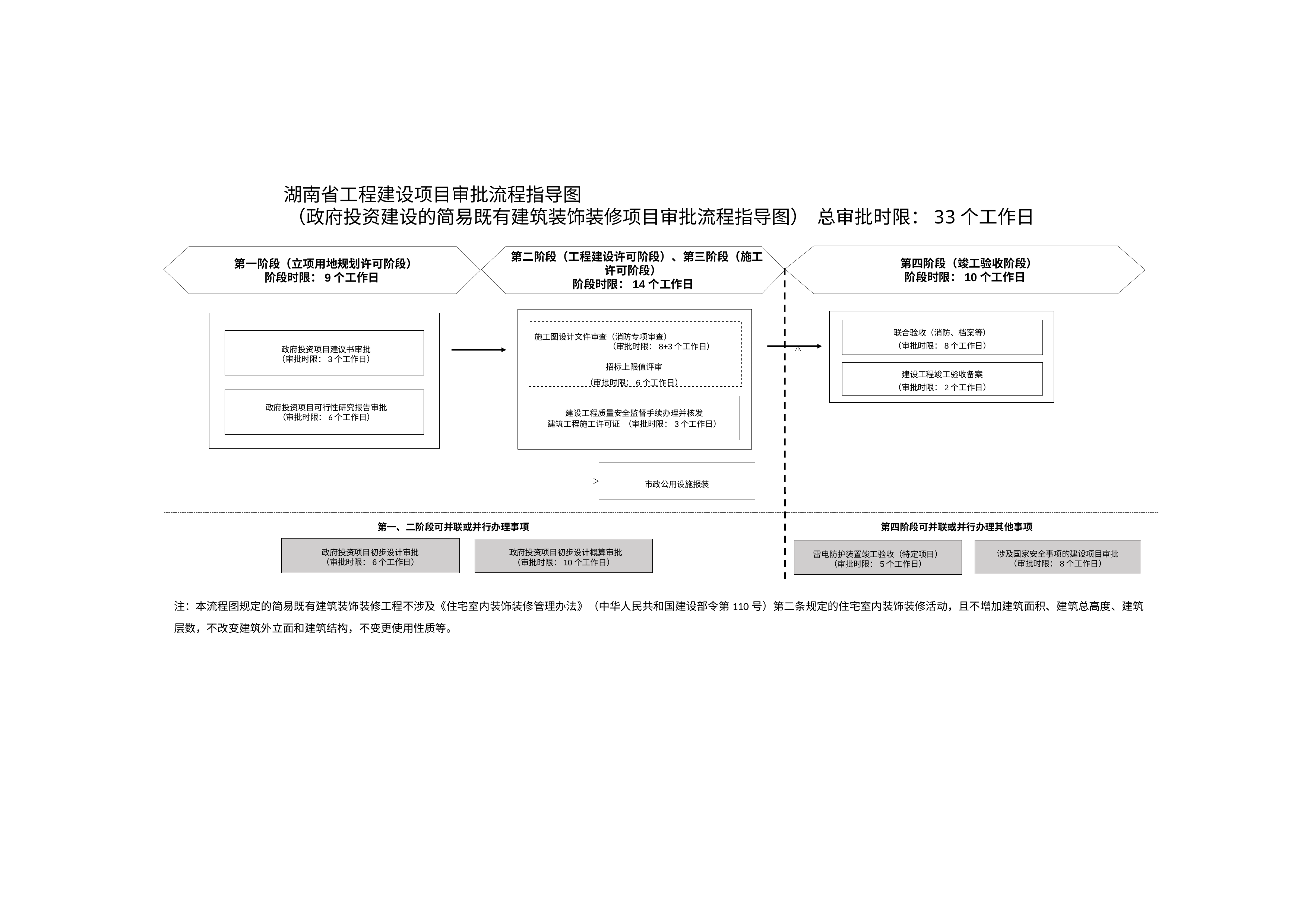

湖南省工程建设项目审批流程指导图
（政府投资建设的简易既有建筑装饰装修项目审批流程指导图）  总审批时限：33个工作日
  第四阶段（竣工验收阶段）
阶段时限：10个工作日
  第一阶段（立项用地规划许可阶段）
阶段时限：9个工作日
  第二阶段（工程建设许可阶段）、第三阶段（施工
许可阶段）
阶段时限：14个工作日

联合验收（消防、档案等）
（审批时限：8个工作日）

施工图设计文件审查（消防专项审查）                                                                   （审批时限：8+3个工作日）

政府投资项目建议书审批
（审批时限：3个工作日）
招标上限值评审
（审批时限：6个工作日）
建设工程竣工验收备案
（审批时限：2个工作日）
政府投资项目可行性研究报告审批
（审批时限：6个工作日）

建设工程质量安全监督手续办理并核发
建筑工程施工许可证  （审批时限：3个工作日）
市政公用设施报装
第四阶段可并联或并行办理其他事项
第一、二阶段可并联或并行办理事项
政府投资项目初步设计审批
（审批时限：6个工作日）
 政府投资项目初步设计概算审批
（审批时限：10个工作日）
雷电防护装置竣工验收（特定项目）
（审批时限：5个工作日）
涉及国家安全事项的建设项目审批
（审批时限：8个工作日）
注：本流程图规定的简易既有建筑装饰装修工程不涉及《住宅室内装饰装修管理办法》（中华人民共和国建设部令第110号）第二条规定的住宅室内装饰装修活动，且不增加建筑面积、建筑总高度、建筑层数，不改变建筑外立面和建筑结构，不变更使用性质等。